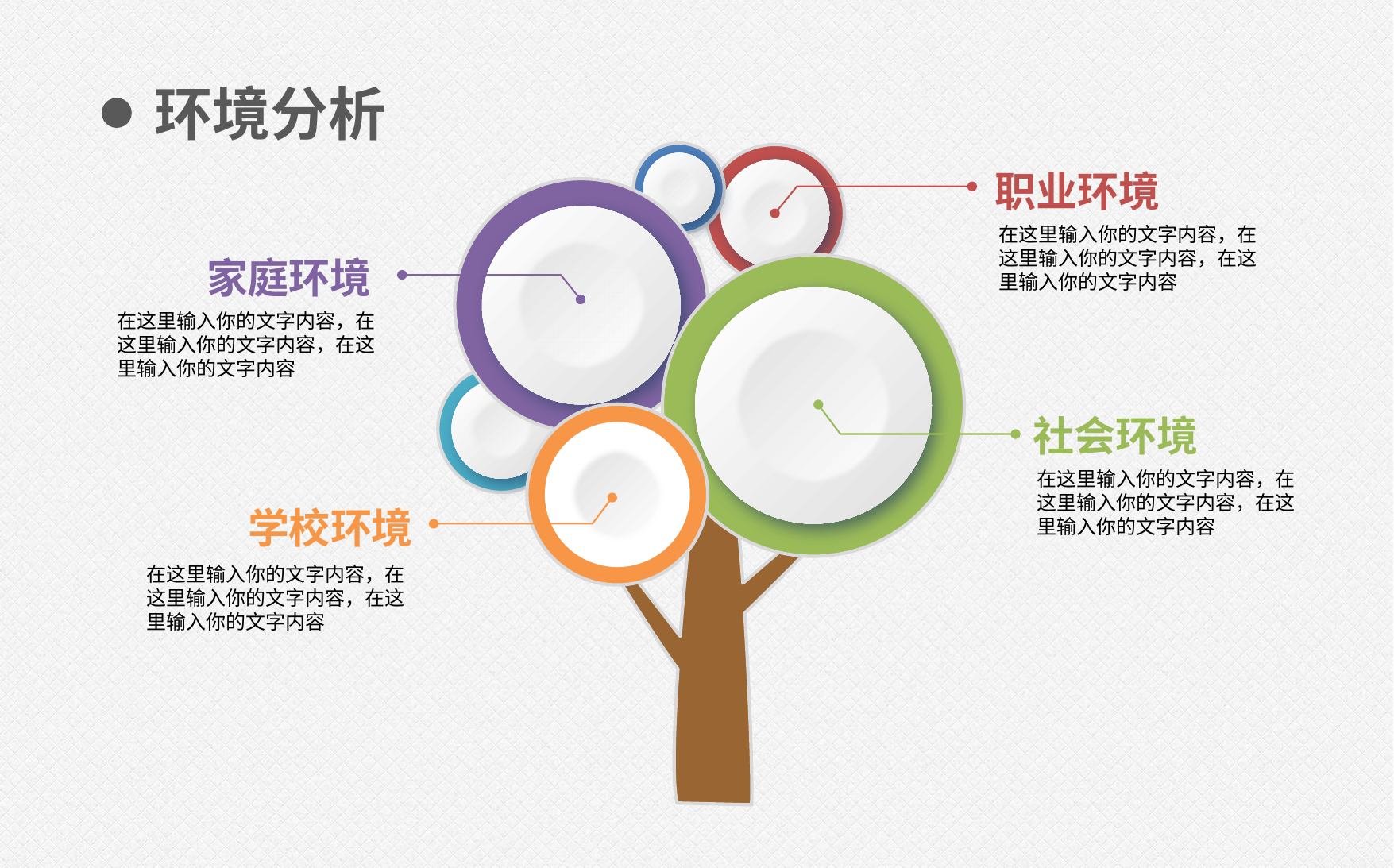

环境分析

职业环境

在这里输入你的文字内容，在这里输入你的文字内容，在这里输入你的文字内容

家庭环境

在这里输入你的文字内容，在这里输入你的文字内容，在这里输入你的文字内容

社会环境

在这里输入你的文字内容，在这里输入你的文字内容，在这里输入你的文字内容

学校环境

在这里输入你的文字内容，在这里输入你的文字内容，在这里输入你的文字内容